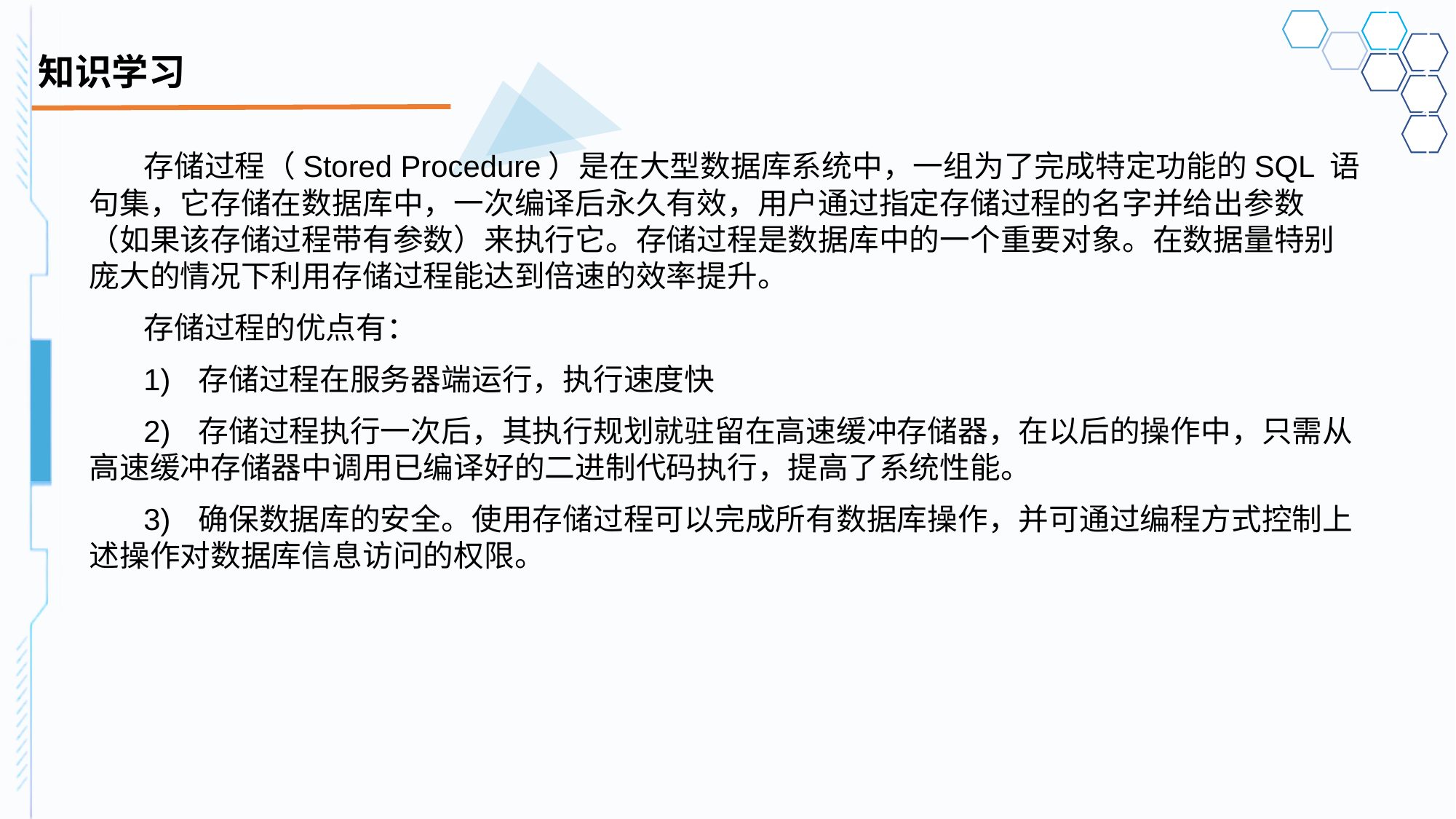

# 知识学习

存储过程（Stored Procedure）是在大型数据库系统中，一组为了完成特定功能的SQL 语句集，它存储在数据库中，一次编译后永久有效，用户通过指定存储过程的名字并给出参数（如果该存储过程带有参数）来执行它。存储过程是数据库中的一个重要对象。在数据量特别庞大的情况下利用存储过程能达到倍速的效率提升。
存储过程的优点有：
1)	存储过程在服务器端运行，执行速度快
2)	存储过程执行一次后，其执行规划就驻留在高速缓冲存储器，在以后的操作中，只需从高速缓冲存储器中调用已编译好的二进制代码执行，提高了系统性能。
3)	确保数据库的安全。使用存储过程可以完成所有数据库操作，并可通过编程方式控制上述操作对数据库信息访问的权限。